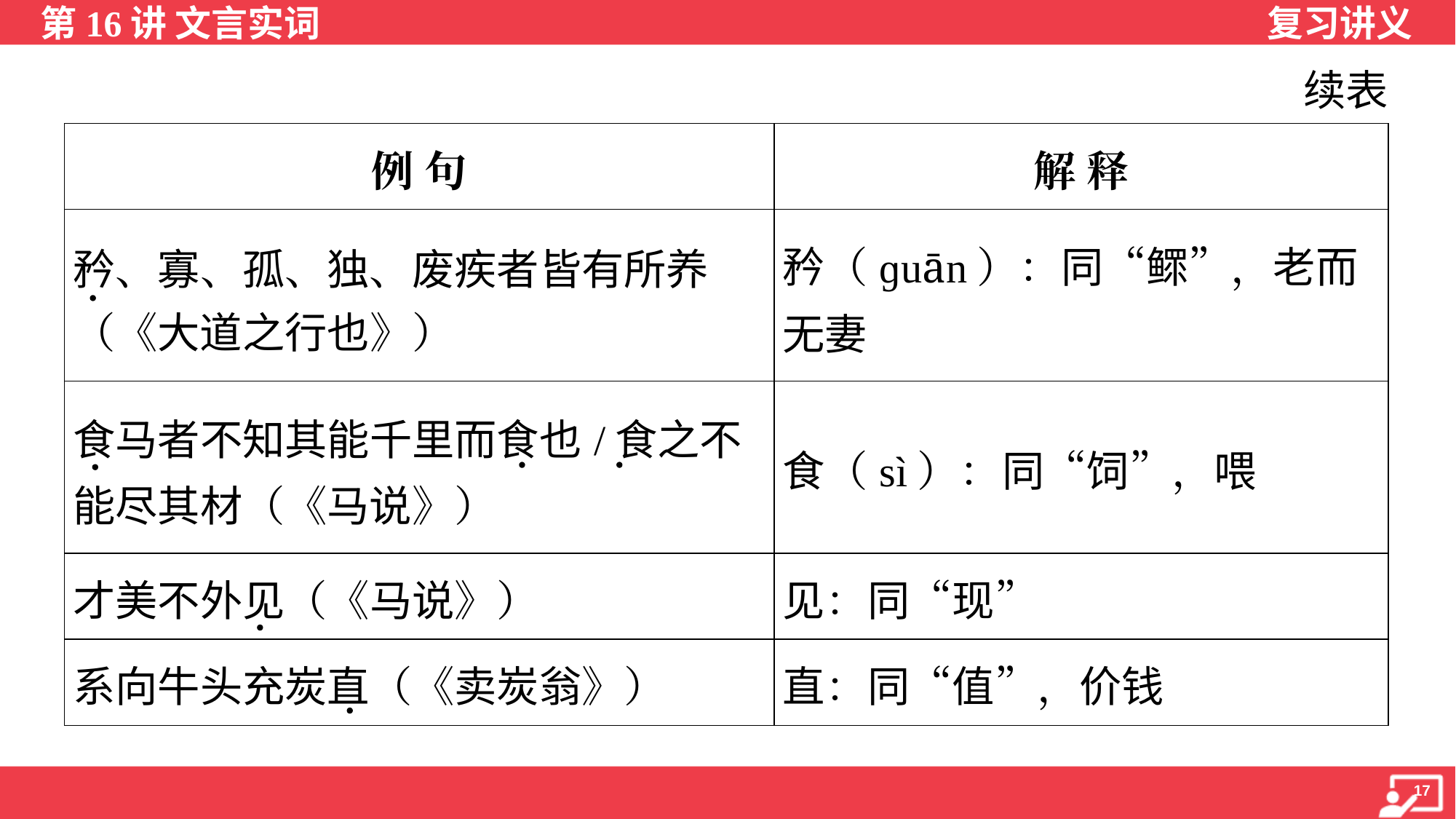

续表
| 例 句 | 解 释 |
| --- | --- |
| 矜、寡、孤、独、废疾者皆有所养 （《大道之行也》） | 矜（ɡuān）：同“鳏”，老而无妻 |
| 食马者不知其能千里而食也/食之不能尽其材（《马说》） | 食（sì）：同“饲”，喂 |
| 才美不外见（《马说》） | 见：同“现” |
| 系向牛头充炭直（《卖炭翁》） | 直：同“值”，价钱 |